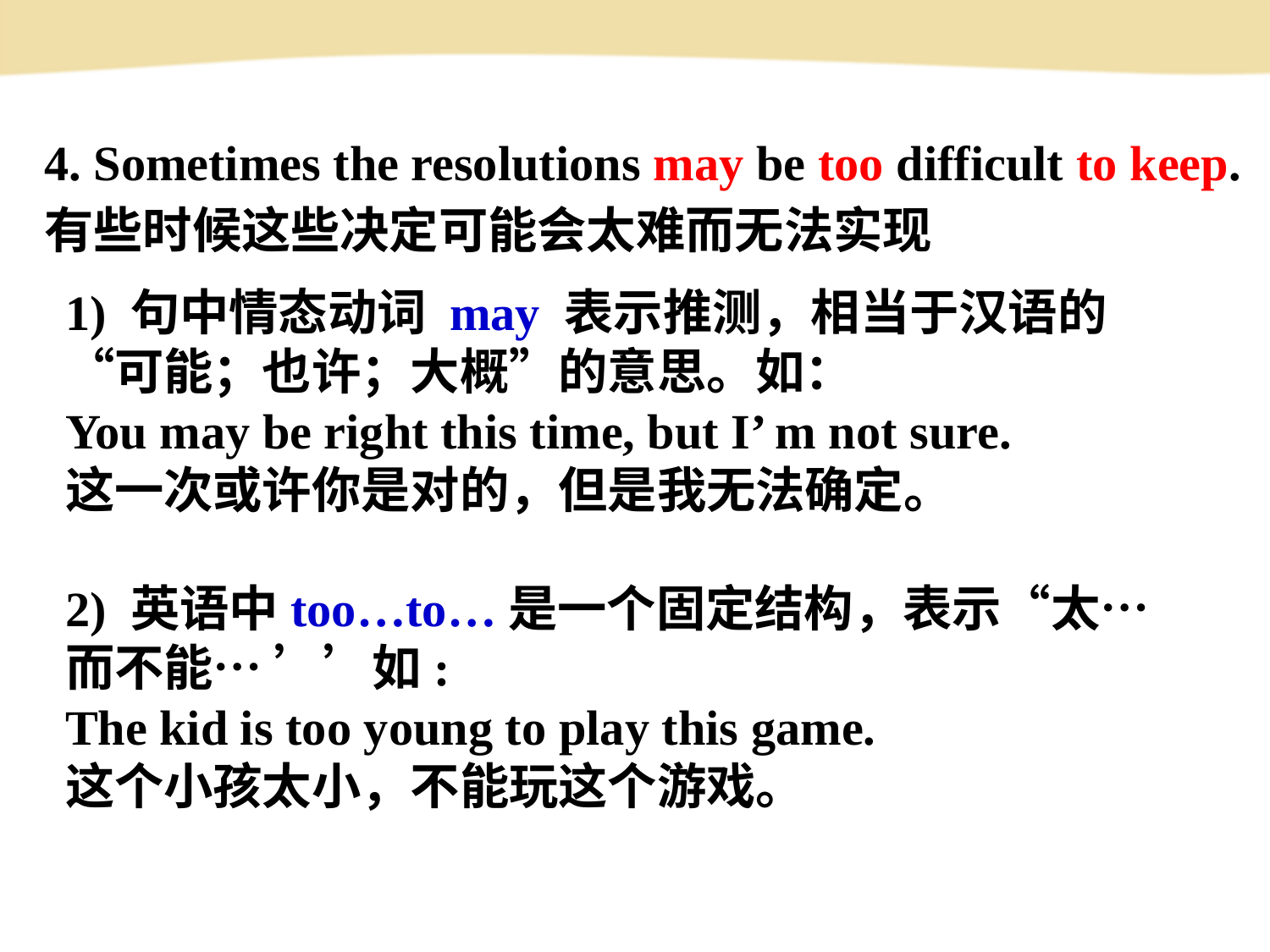

4. Sometimes the resolutions may be too difficult to keep.
有些时候这些决定可能会太难而无法实现
1) 句中情态动词 may 表示推测，相当于汉语的“可能；也许；大概”的意思。如：
You may be right this time, but I’ m not sure.
这一次或许你是对的，但是我无法确定。

2) 英语中too…to…是一个固定结构，表示“太…而不能… ’’如:
The kid is too young to play this game.
这个小孩太小，不能玩这个游戏。